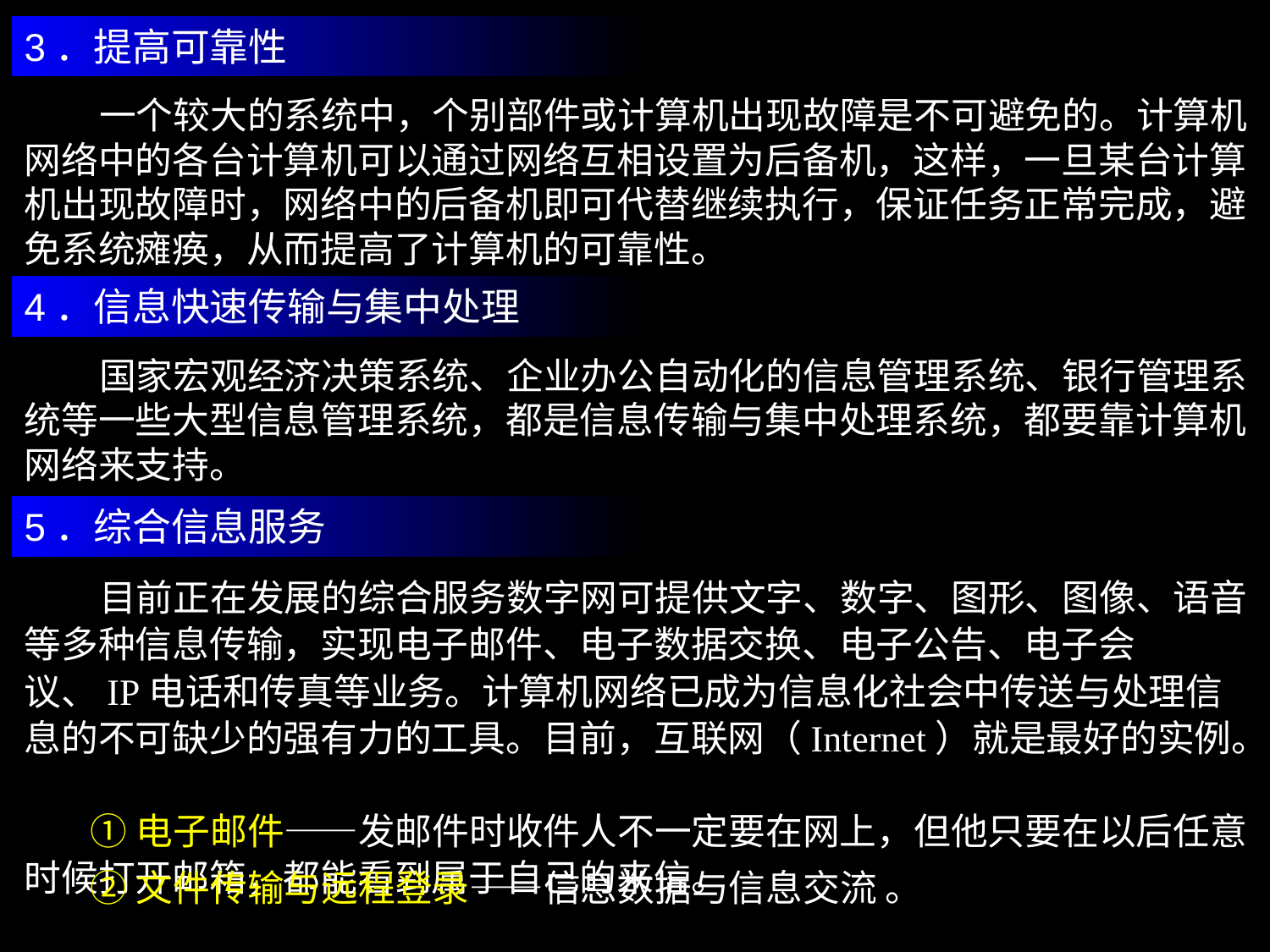

3．提高可靠性
        一个较大的系统中，个别部件或计算机出现故障是不可避免的。计算机网络中的各台计算机可以通过网络互相设置为后备机，这样，一旦某台计算机出现故障时，网络中的后备机即可代替继续执行，保证任务正常完成，避免系统瘫痪，从而提高了计算机的可靠性。
4．信息快速传输与集中处理
        国家宏观经济决策系统、企业办公自动化的信息管理系统、银行管理系统等一些大型信息管理系统，都是信息传输与集中处理系统，都要靠计算机网络来支持。
5．综合信息服务
        目前正在发展的综合服务数字网可提供文字、数字、图形、图像、语音等多种信息传输，实现电子邮件、电子数据交换、电子公告、电子会议、IP电话和传真等业务。计算机网络已成为信息化社会中传送与处理信息的不可缺少的强有力的工具。目前，互联网（Internet）就是最好的实例。
        ①电子邮件——发邮件时收件人不一定要在网上，但他只要在以后任意时候打开邮箱，都能看到属于自己的来信。
        ②文件传输与远程登录——信息数据与信息交流 。